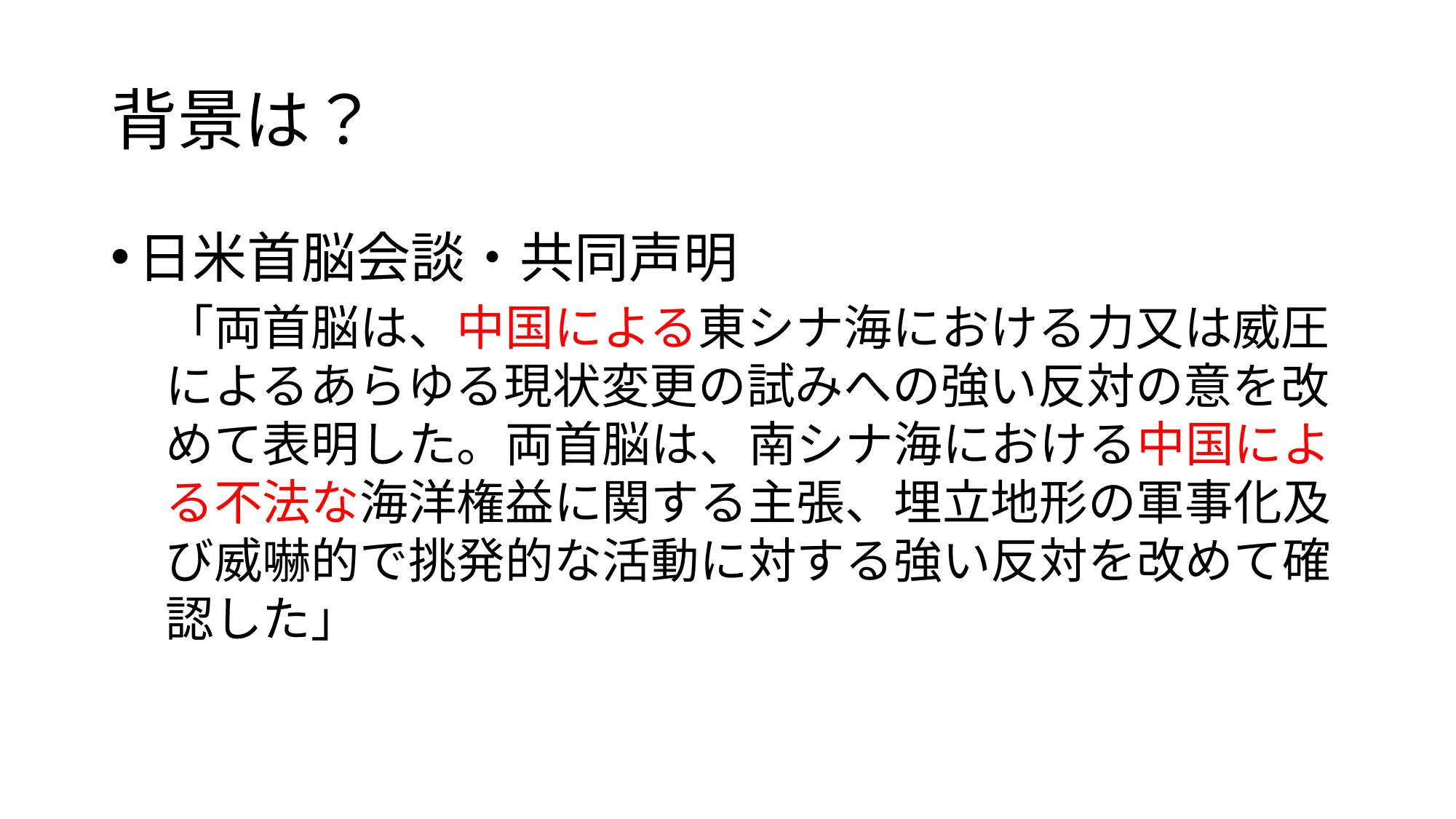

# 背景は？
日米首脳会談・共同声明
「両首脳は、中国による東シナ海における力又は威圧によるあらゆる現状変更の試みへの強い反対の意を改めて表明した。両首脳は、南シナ海における中国による不法な海洋権益に関する主張、埋立地形の軍事化及び威嚇的で挑発的な活動に対する強い反対を改めて確認した」